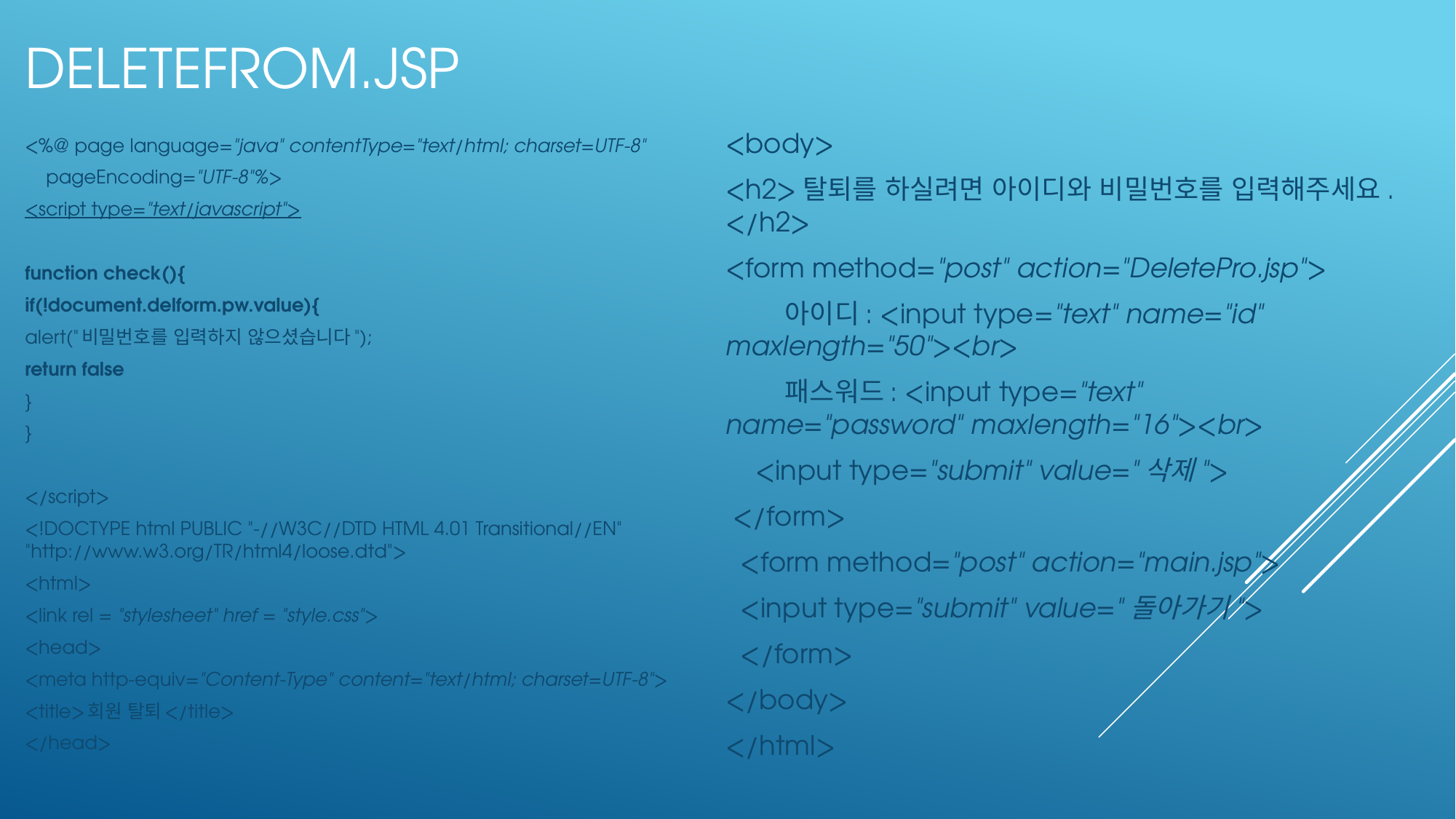

# Deletefrom.jsp
<%@ page language="java" contentType="text/html; charset=UTF-8"
    pageEncoding="UTF-8"%>
<script type="text/javascript">

function check(){
if(!document.delform.pw.value){
alert("비밀번호를 입력하지 않으셨습니다");
return false
}
}

</script>
<!DOCTYPE html PUBLIC "-//W3C//DTD HTML 4.01 Transitional//EN" "http://www.w3.org/TR/html4/loose.dtd">
<html>
<link rel = "stylesheet" href = "style.css">
<head>
<meta http-equiv="Content-Type" content="text/html; charset=UTF-8">
<title>회원 탈퇴</title>
</head>
<body>
<h2>탈퇴를 하실려면 아이디와 비밀번호를 입력해주세요.</h2>
<form method="post" action="DeletePro.jsp">
       아이디: <input type="text" name="id" maxlength="50"><br>
       패스워드: <input type="text" name="password" maxlength="16"><br>
    <input type="submit" value="삭제">
 </form>
  <form method="post" action="main.jsp">
  <input type="submit" value="돌아가기">
  </form>
</body>
</html>